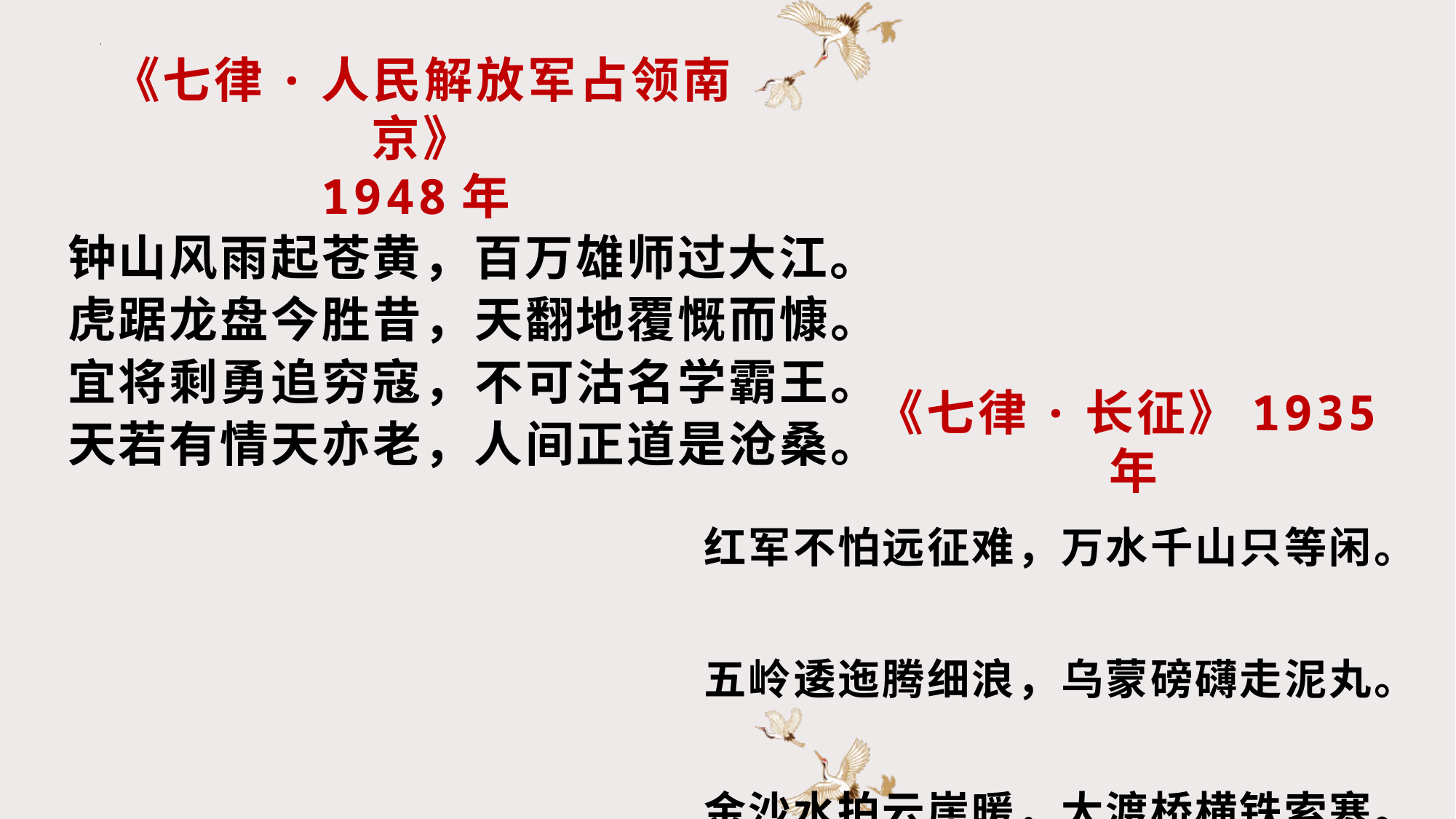

《七律·人民解放军占领南京》
1948年
钟山风雨起苍黄，百万雄师过大江。
虎踞龙盘今胜昔，天翻地覆慨而慷。
宜将剩勇追穷寇，不可沽名学霸王。
天若有情天亦老，人间正道是沧桑。
《七律·长征》1935年
红军不怕远征难，万水千山只等闲。
五岭逶迤腾细浪，乌蒙磅礴走泥丸。
金沙水拍云崖暖，大渡桥横铁索寒。
更喜岷山千里雪，三军过后尽开颜。